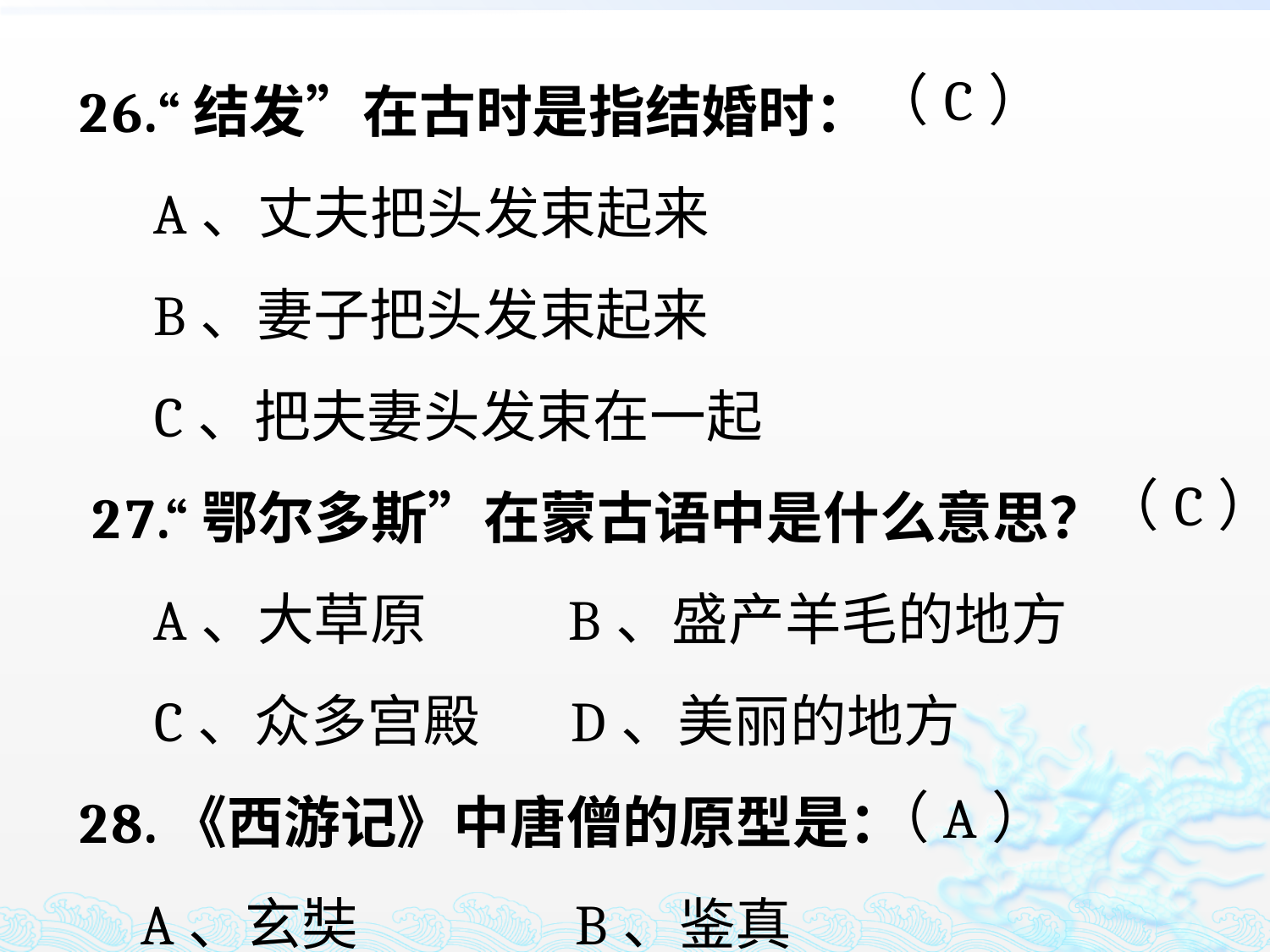

26.“结发”在古时是指结婚时：
      A、丈夫把头发束起来
      B、妻子把头发束起来
      C、把夫妻头发束在一起
 27.“鄂尔多斯”在蒙古语中是什么意思？
      A、大草原          B、盛产羊毛的地方
      C、众多宫殿      D、美丽的地方
28.《西游记》中唐僧的原型是：
     A、玄奘                B、鉴真
（C）
（C）
（A）